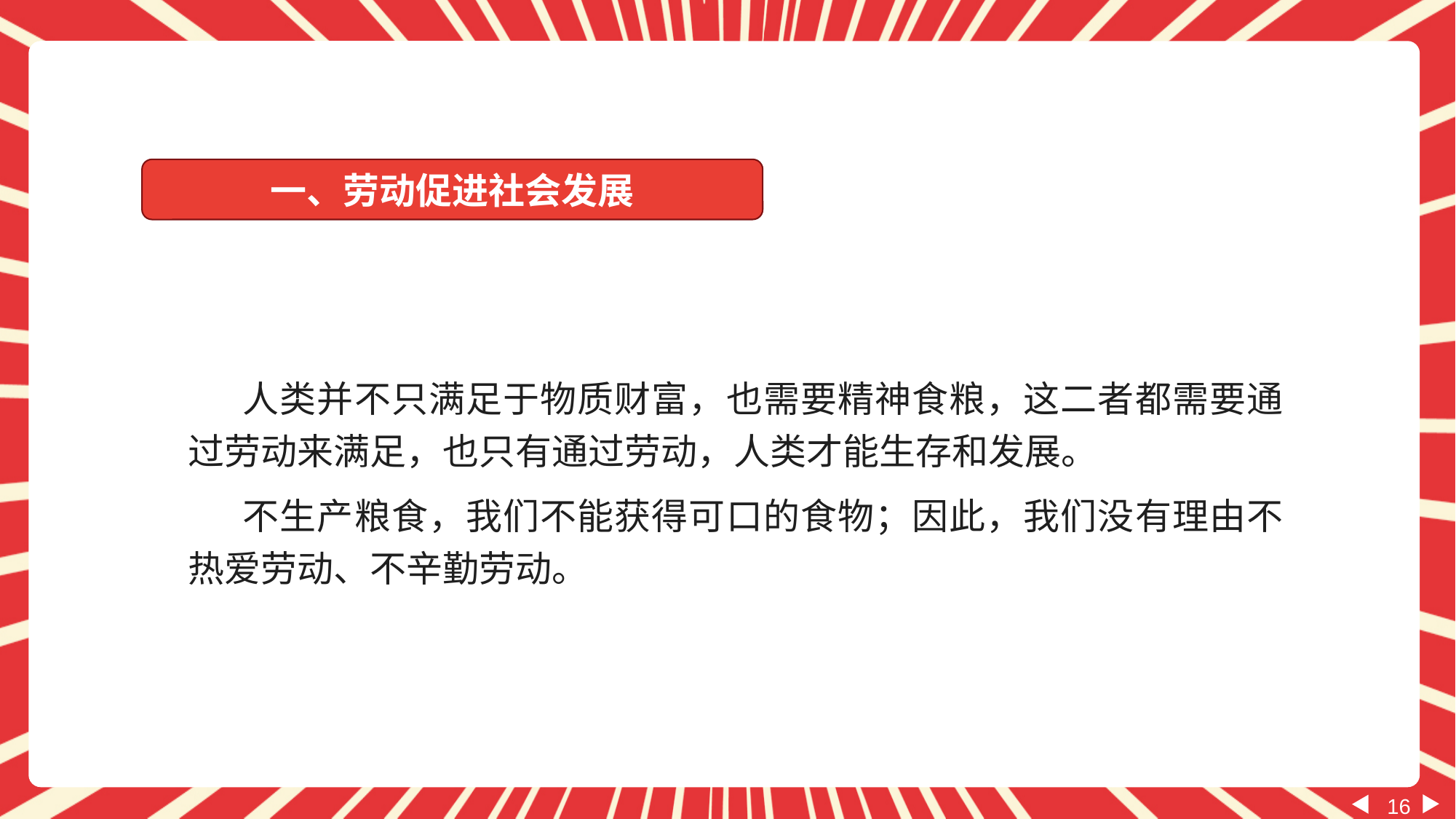

一、劳动促进社会发展
人类并不只满足于物质财富，也需要精神食粮，这二者都需要通过劳动来满足，也只有通过劳动，人类才能生存和发展。
不生产粮食，我们不能获得可口的食物；因此，我们没有理由不热爱劳动、不辛勤劳动。